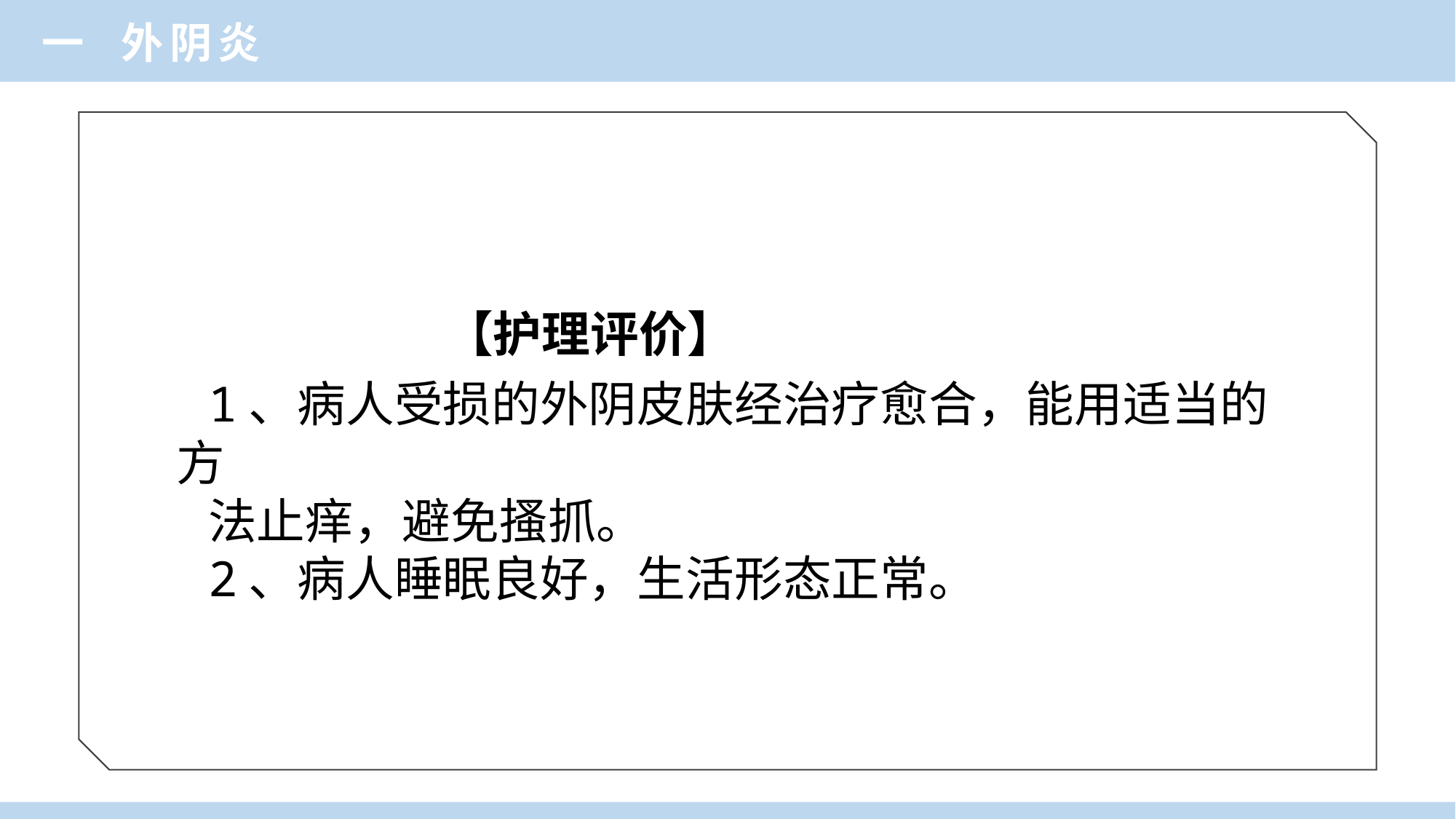

一  外阴炎

【护理评价】

1、病人受损的外阴皮肤经治疗愈合，能用适当的方
法止痒，避免搔抓。
2、病人睡眠良好，生活形态正常。